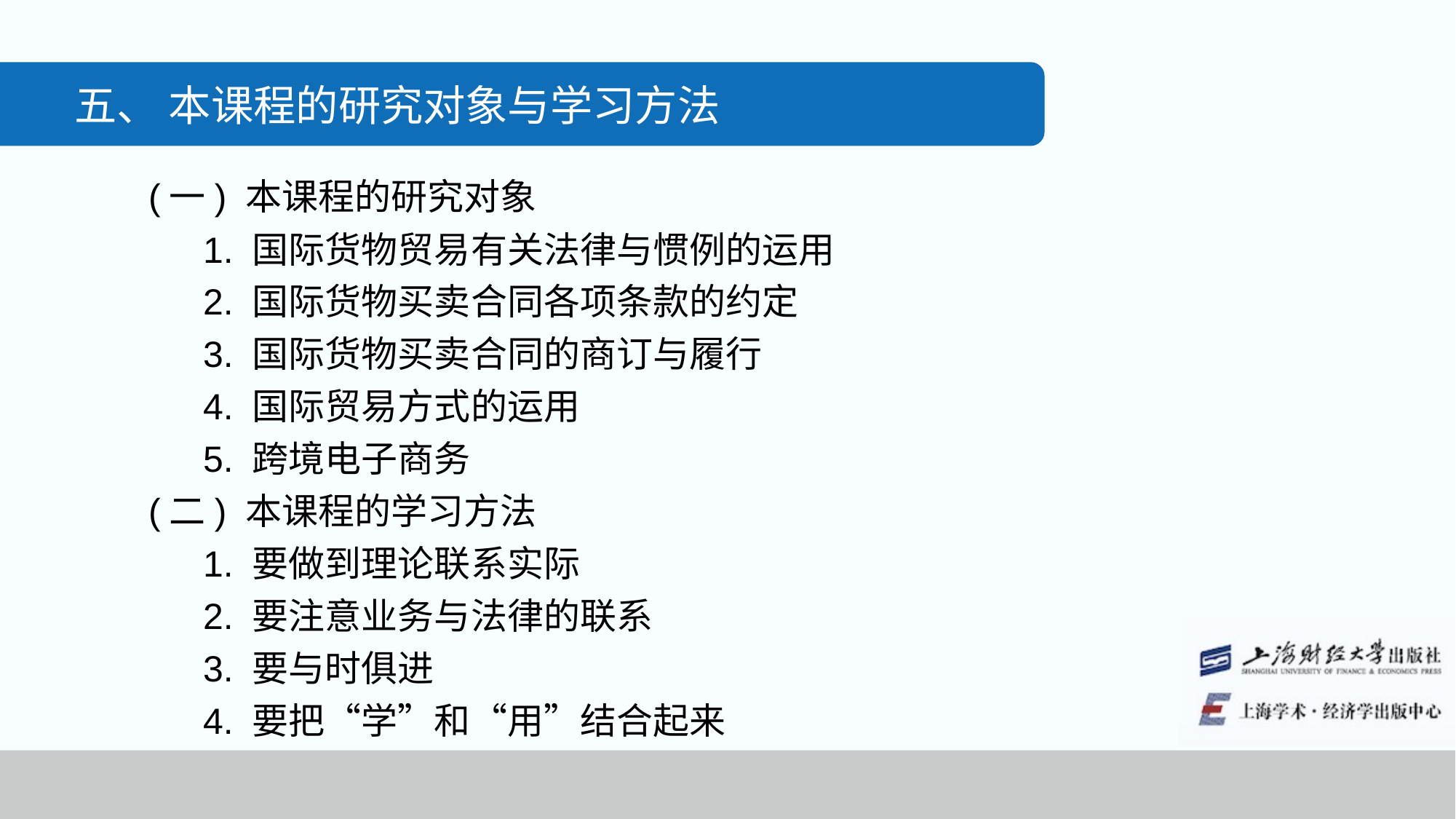

五、 本课程的研究对象与学习方法
(一) 本课程的研究对象
1. 国际货物贸易有关法律与惯例的运用
2. 国际货物买卖合同各项条款的约定
3. 国际货物买卖合同的商订与履行
4. 国际贸易方式的运用
5. 跨境电子商务
(二) 本课程的学习方法
1. 要做到理论联系实际
2. 要注意业务与法律的联系
3. 要与时俱进
4. 要把“学”和“用”结合起来